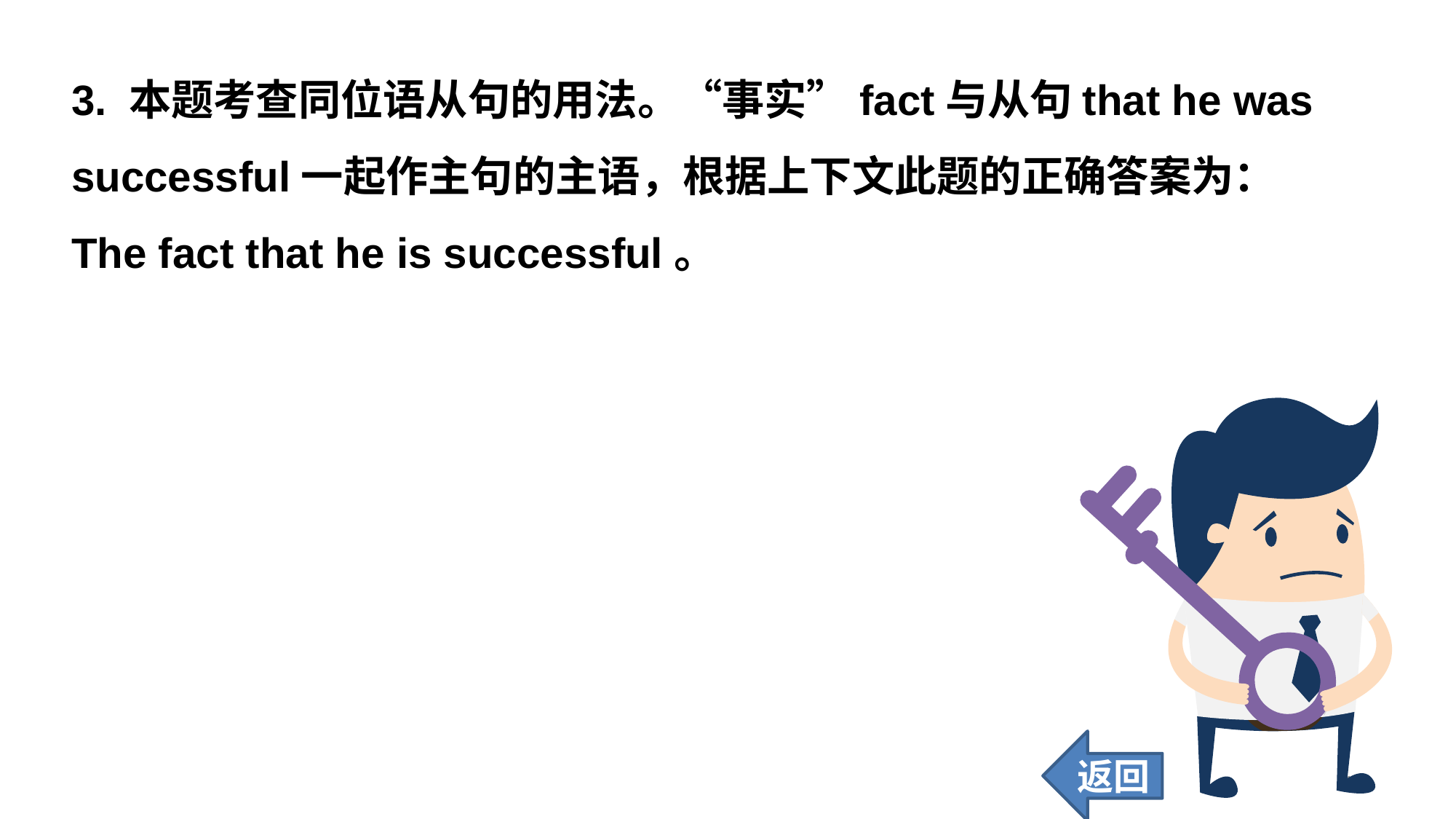

3. 本题考查同位语从句的用法。“事实”fact与从句that he was successful一起作主句的主语，根据上下文此题的正确答案为：The fact that he is successful。

返回
119